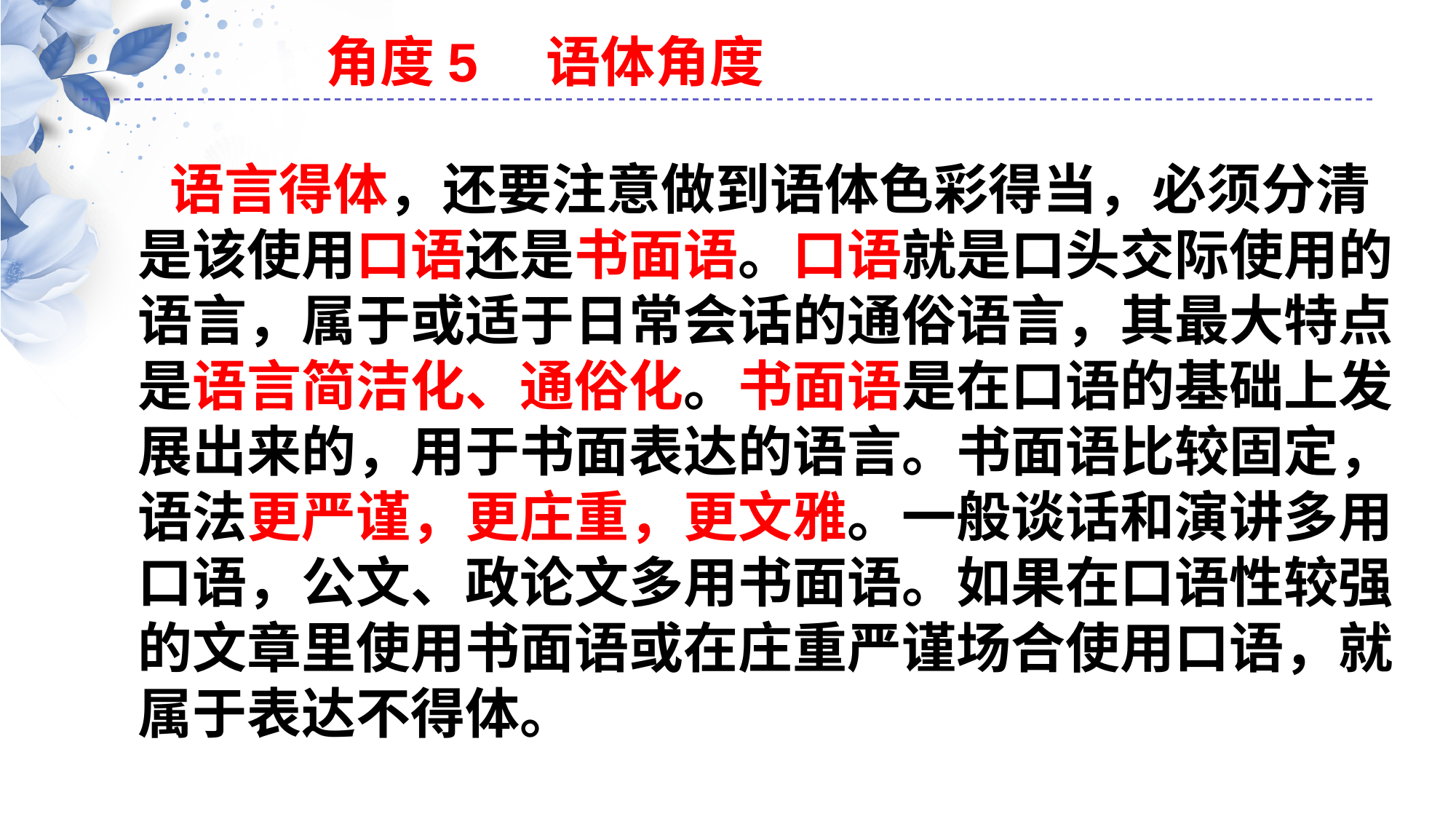

角度5　语体角度
语言得体，还要注意做到语体色彩得当，必须分清是该使用口语还是书面语。口语就是口头交际使用的语言，属于或适于日常会话的通俗语言，其最大特点是语言简洁化、通俗化。书面语是在口语的基础上发展出来的，用于书面表达的语言。书面语比较固定，语法更严谨，更庄重，更文雅。一般谈话和演讲多用口语，公文、政论文多用书面语。如果在口语性较强的文章里使用书面语或在庄重严谨场合使用口语，就属于表达不得体。